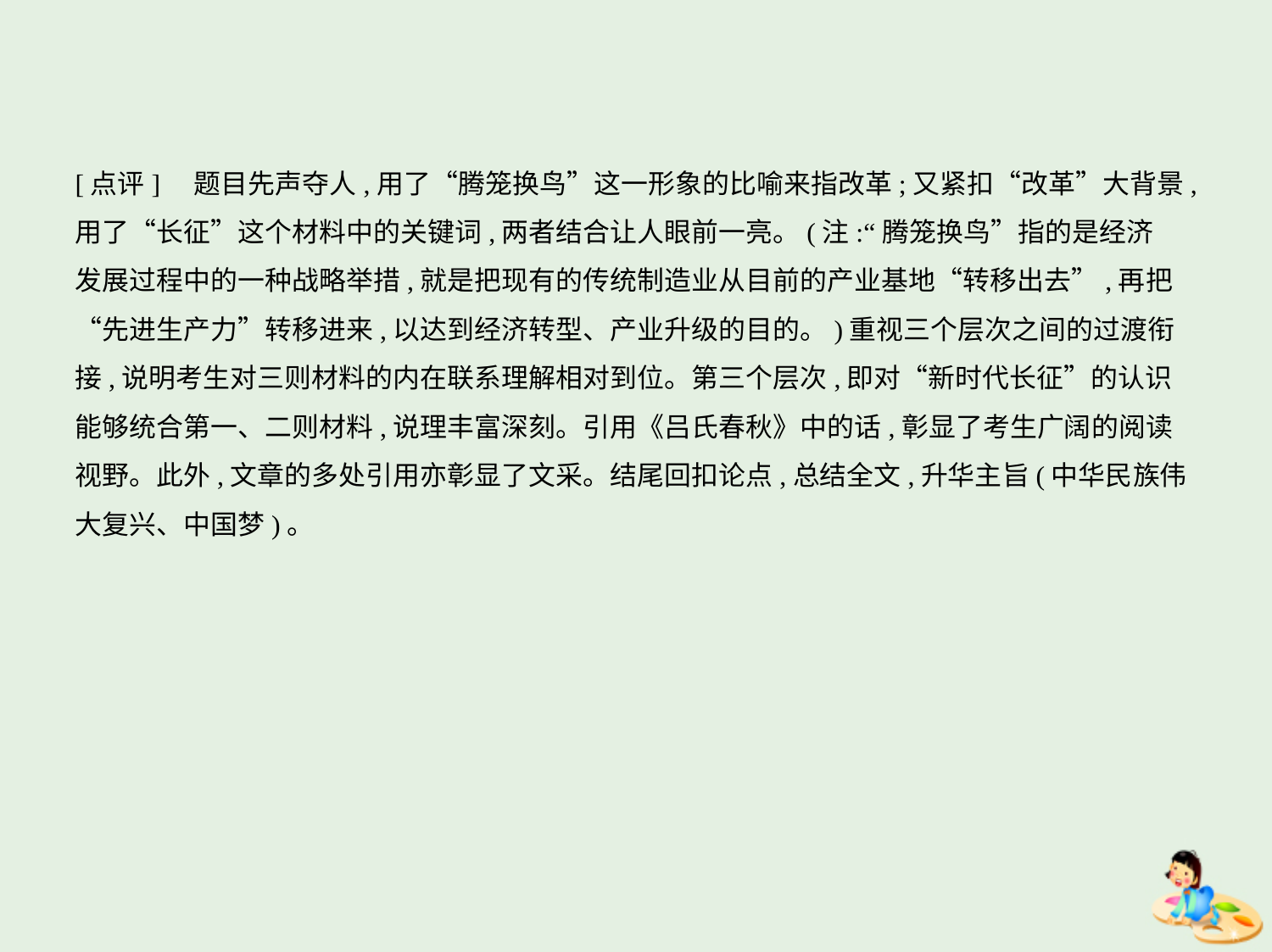

[点评]　题目先声夺人,用了“腾笼换鸟”这一形象的比喻来指改革;又紧扣“改革”大背景,
用了“长征”这个材料中的关键词,两者结合让人眼前一亮。(注:“腾笼换鸟”指的是经济
发展过程中的一种战略举措,就是把现有的传统制造业从目前的产业基地“转移出去”,再把
“先进生产力”转移进来,以达到经济转型、产业升级的目的。)重视三个层次之间的过渡衔
接,说明考生对三则材料的内在联系理解相对到位。第三个层次,即对“新时代长征”的认识
能够统合第一、二则材料,说理丰富深刻。引用《吕氏春秋》中的话,彰显了考生广阔的阅读
视野。此外,文章的多处引用亦彰显了文采。结尾回扣论点,总结全文,升华主旨(中华民族伟
大复兴、中国梦)。